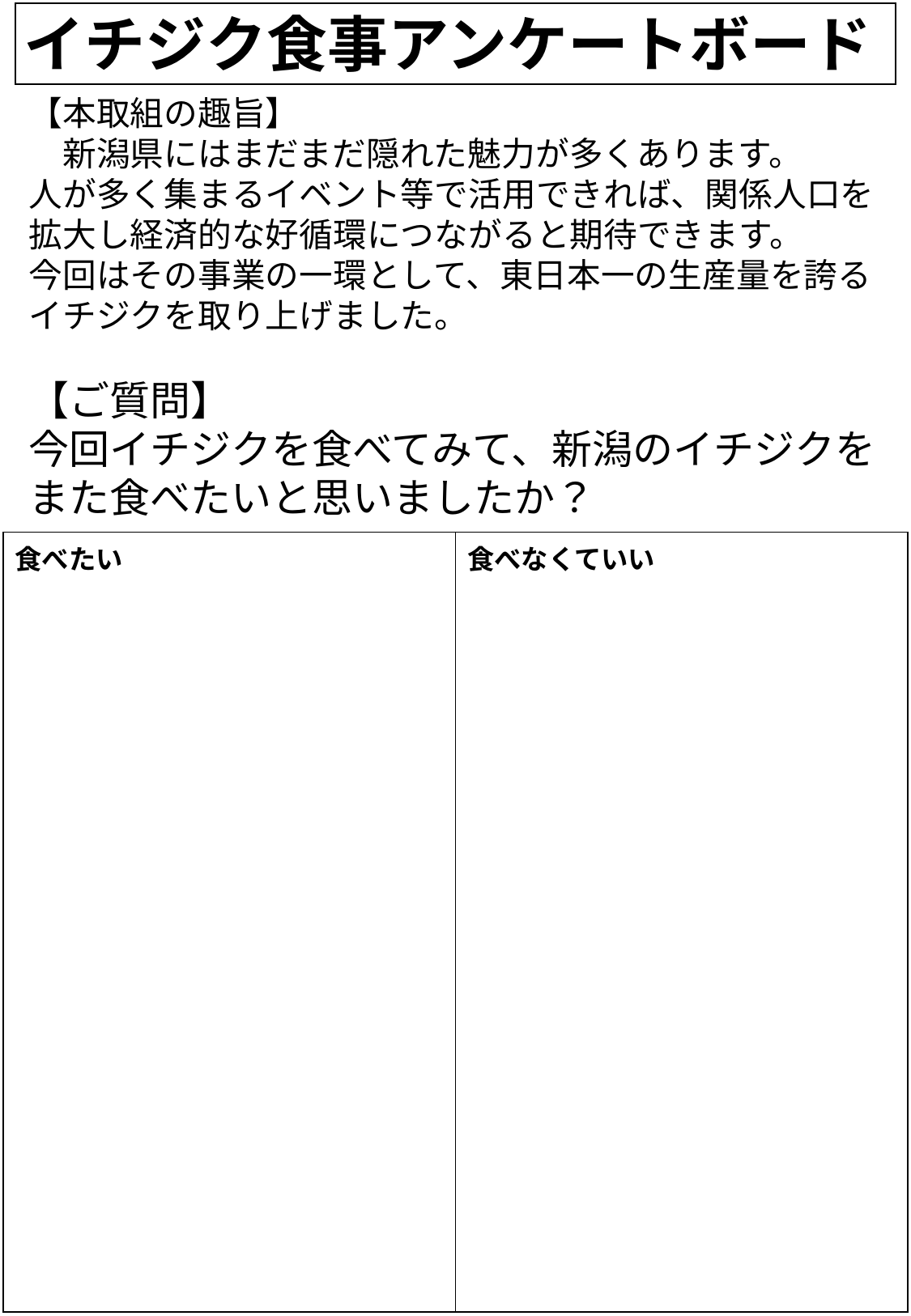

イチジク食事アンケートボード

【本取組の趣旨】
　新潟県にはまだまだ隠れた魅力が多くあります。
人が多く集まるイベント等で活用できれば、関係人口を拡大し経済的な好循環につながると期待できます。
今回はその事業の一環として、東日本一の生産量を誇るイチジクを取り上げました。

【ご質問】
今回イチジクを食べてみて、新潟のイチジクをまた食べたいと思いましたか？
| 食べたい | 食べなくていい |
| --- | --- |